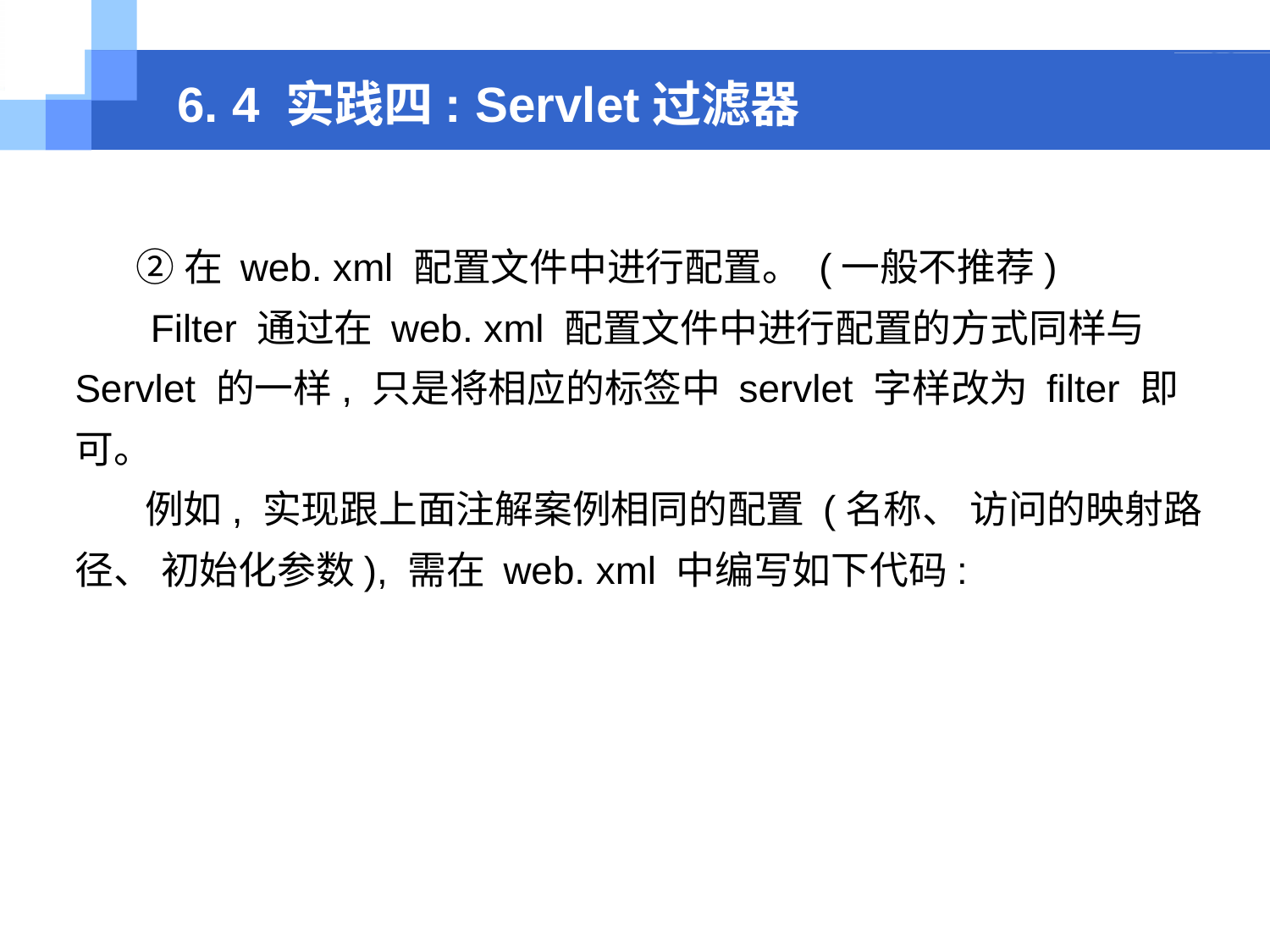

6. 4 实践四: Servlet过滤器
       ②在 web. xml 配置文件中进行配置。 (一般不推荐)
       Filter 通过在 web. xml 配置文件中进行配置的方式同样与 Servlet 的一样, 只是将相应的标签中 servlet 字样改为 filter 即可。
       例如, 实现跟上面注解案例相同的配置 (名称、 访问的映射路径、 初始化参数), 需在 web. xml 中编写如下代码: